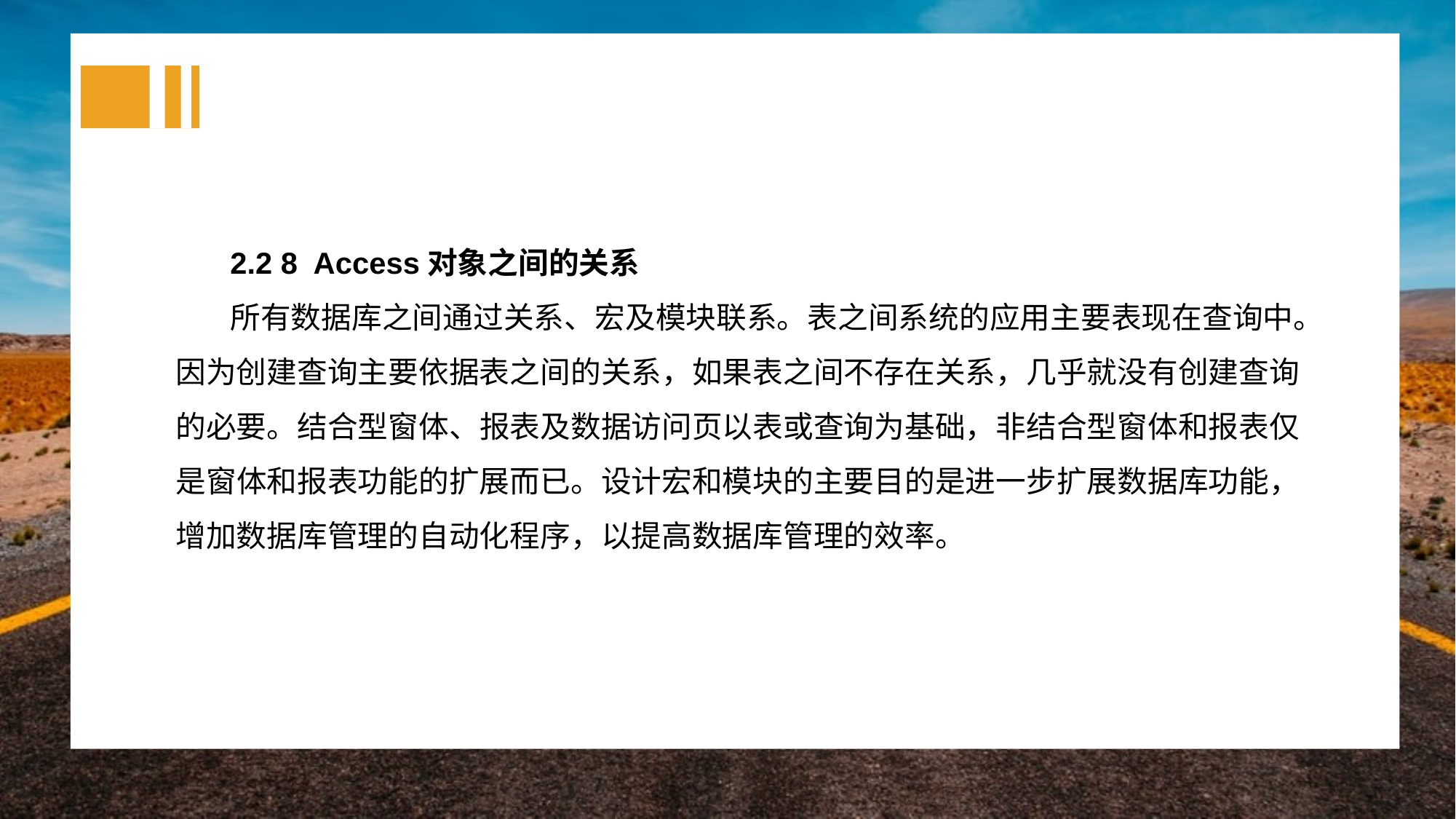

2.2 8  Access对象之间的关系
所有数据库之间通过关系、宏及模块联系。表之间系统的应用主要表现在查询中。因为创建查询主要依据表之间的关系，如果表之间不存在关系，几乎就没有创建查询的必要。结合型窗体、报表及数据访问页以表或查询为基础，非结合型窗体和报表仅是窗体和报表功能的扩展而已。设计宏和模块的主要目的是进一步扩展数据库功能，增加数据库管理的自动化程序，以提高数据库管理的效率。